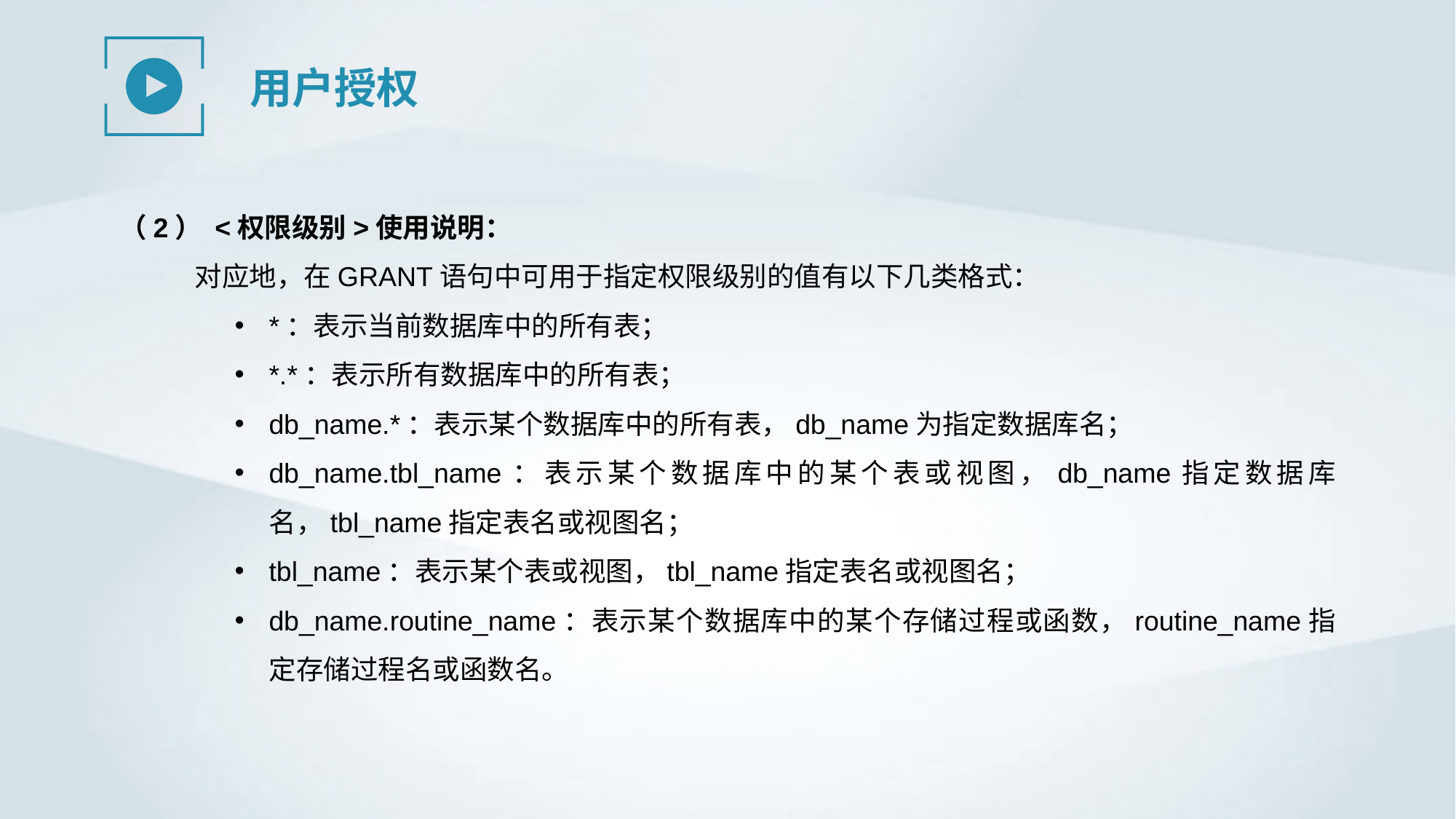

用户授权
（2） <权限级别>使用说明：
对应地，在GRANT语句中可用于指定权限级别的值有以下几类格式：
*：表示当前数据库中的所有表；
*.*：表示所有数据库中的所有表；
db_name.*：表示某个数据库中的所有表，db_name为指定数据库名；
db_name.tbl_name：表示某个数据库中的某个表或视图，db_name指定数据库名，tbl_name指定表名或视图名；
tbl_name：表示某个表或视图，tbl_name指定表名或视图名；
db_name.routine_name：表示某个数据库中的某个存储过程或函数，routine_name指定存储过程名或函数名。